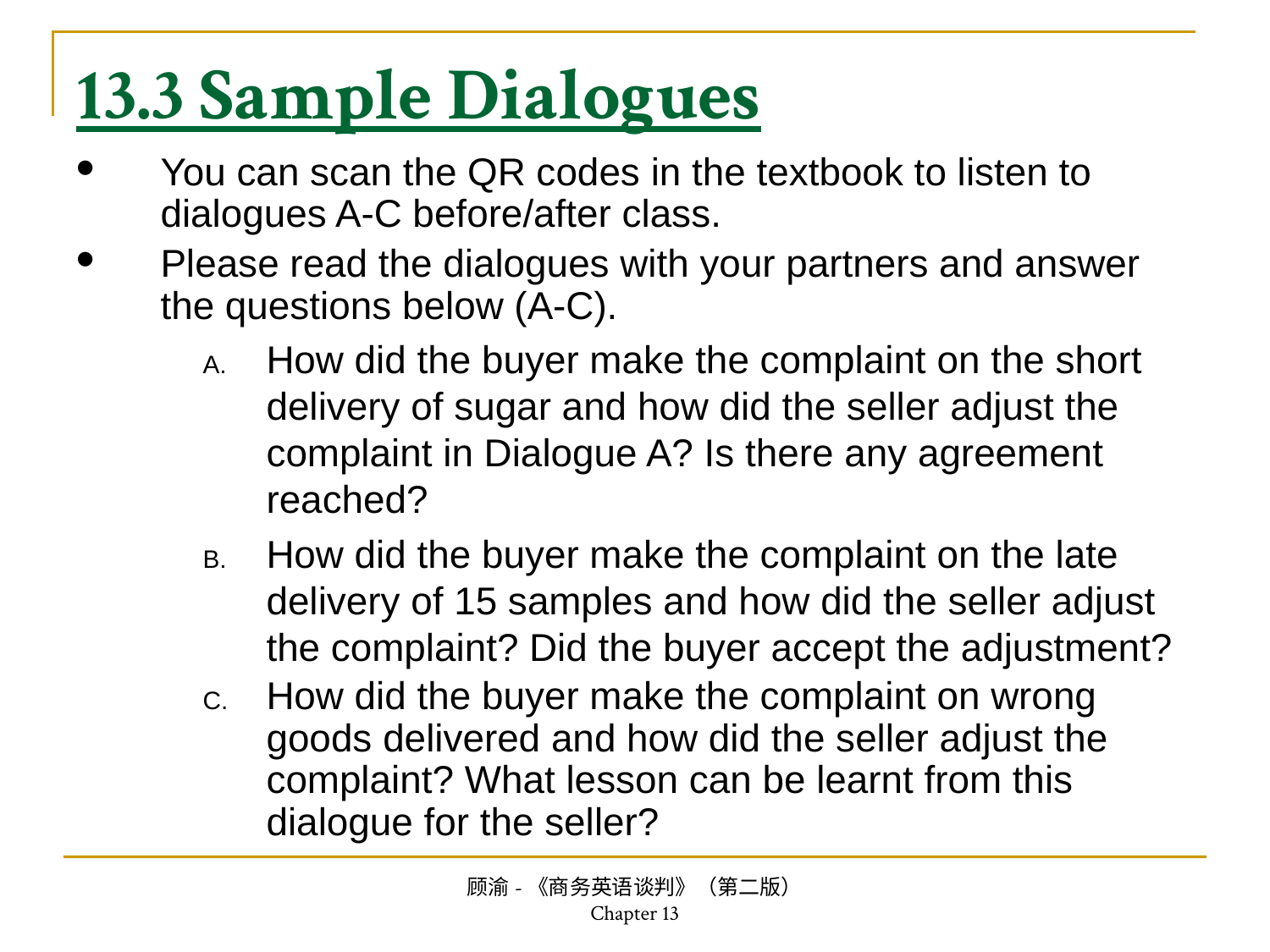

# 13.3 Sample Dialogues
You can scan the QR codes in the textbook to listen to dialogues A-C before/after class.
Please read the dialogues with your partners and answer the questions below (A-C).
How did the buyer make the complaint on the short delivery of sugar and how did the seller adjust the complaint in Dialogue A? Is there any agreement reached?
How did the buyer make the complaint on the late delivery of 15 samples and how did the seller adjust the complaint? Did the buyer accept the adjustment?
How did the buyer make the complaint on wrong goods delivered and how did the seller adjust the complaint? What lesson can be learnt from this dialogue for the seller?

15
顾渝-《商务英语谈判》（第二版） Chapter 13